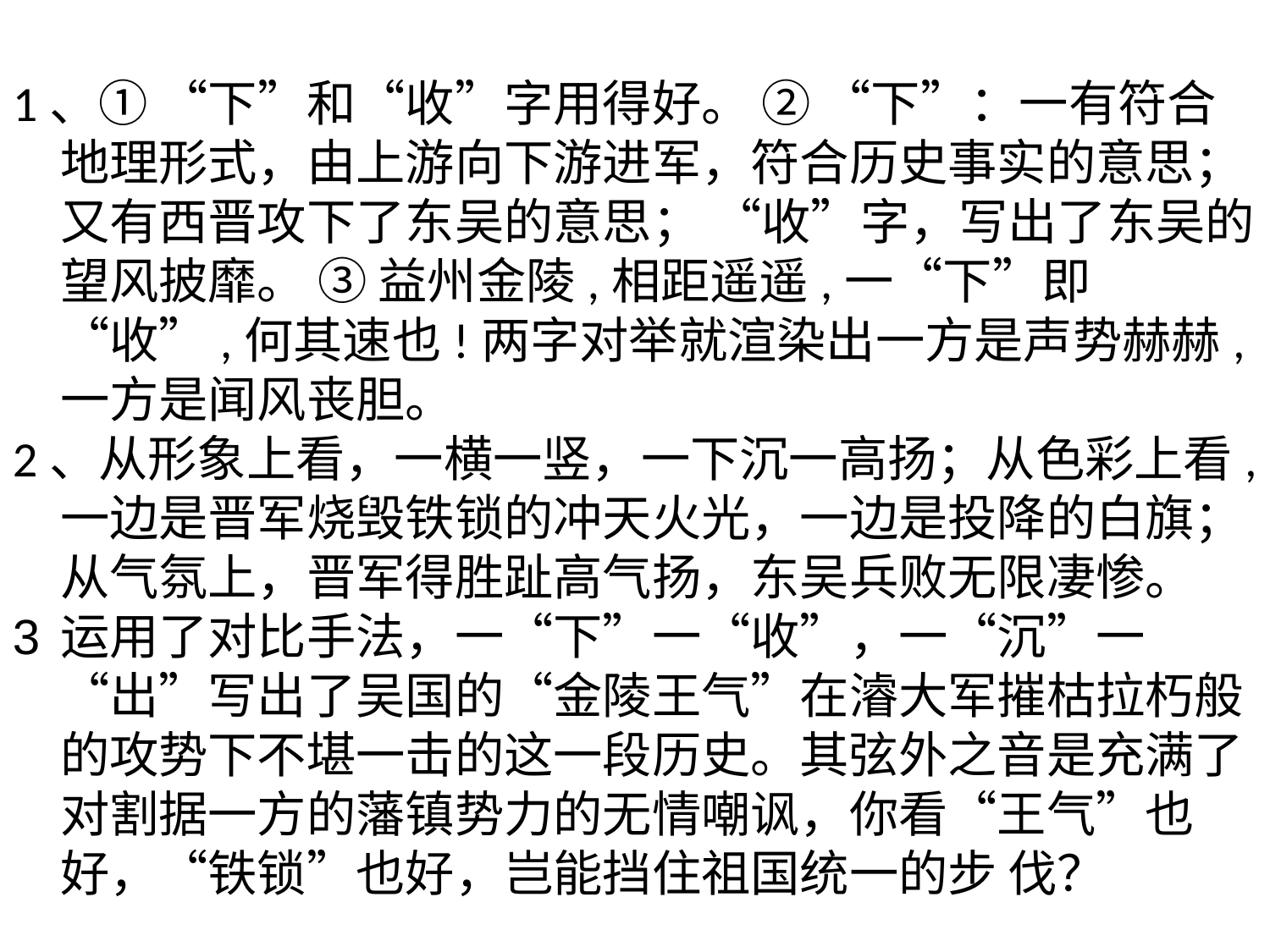

1、① “下”和“收”字用得好。 ② “下”：一有符合地理形式，由上游向下游进军，符合历史事实的意思；又有西晋攻下了东吴的意思； “收”字，写出了东吴的望风披靡。 ③ 益州金陵,相距遥遥,一“下”即“收”,何其速也!两字对举就渲染出一方是声势赫赫,一方是闻风丧胆。
2、从形象上看，一横一竖，一下沉一高扬；从色彩上看,一边是晋军烧毁铁锁的冲天火光，一边是投降的白旗；从气氛上，晋军得胜趾高气扬，东吴兵败无限凄惨。
运用了对比手法，一“下”一“收”，一“沉”一“出”写出了吴国的“金陵王气”在濬大军摧枯拉朽般的攻势下不堪一击的这一段历史。其弦外之音是充满了对割据一方的藩镇势力的无情嘲讽，你看“王气”也好，“铁锁”也好，岂能挡住祖国统一的步 伐？